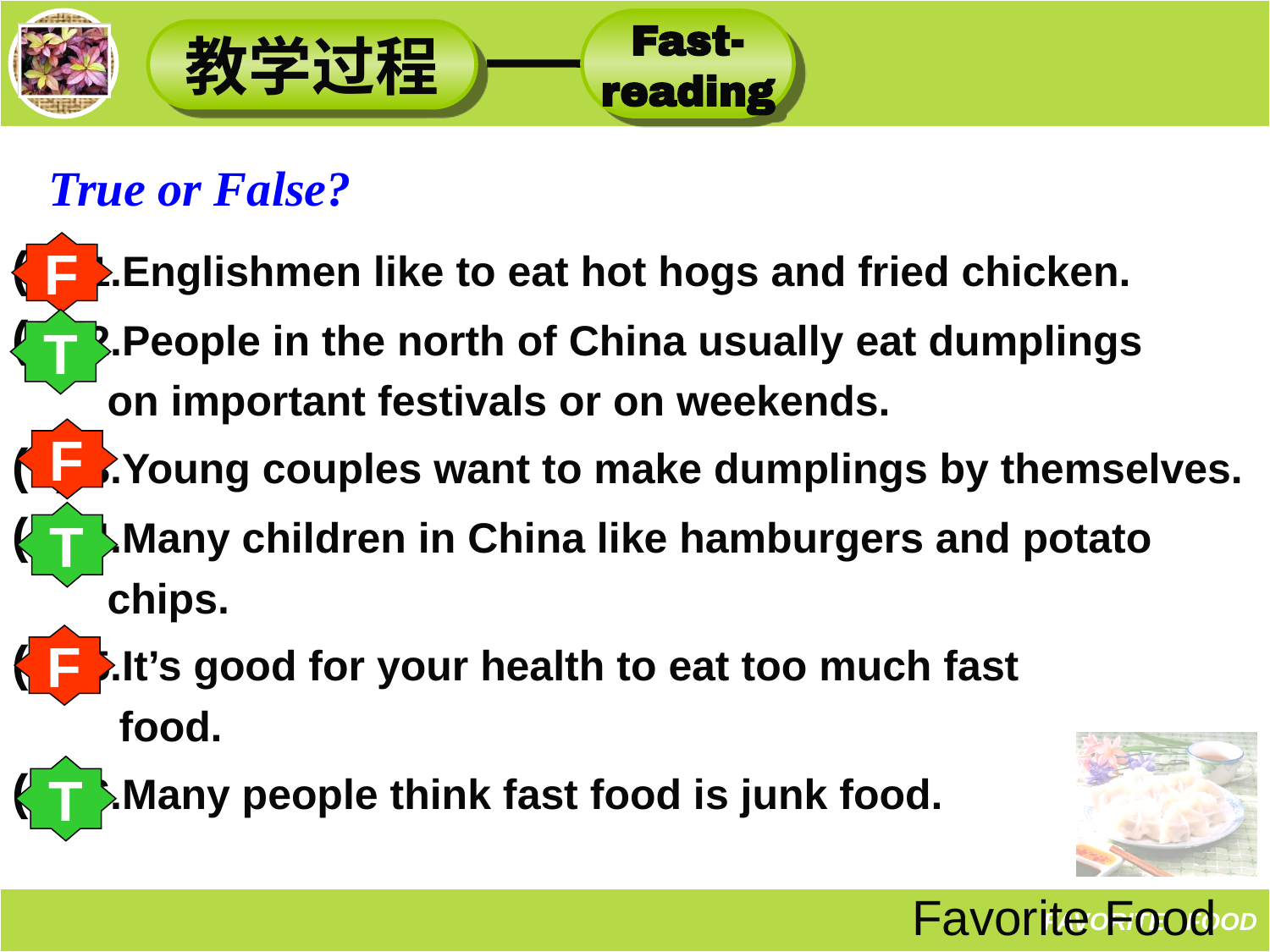

Fast-
reading
教学过程

True or False?

(  ) 1.Englishmen like to eat hot hogs and fried chicken.
(  ) 2.People in the north of China usually eat dumplings
        on important festivals or on weekends.
(  ) 3.Young couples want to make dumplings by themselves.
(  ) 4.Many children in China like hamburgers and potato
        chips.
(  ) 5.It’s good for your health to eat too much fast
         food.
(  ) 6.Many people think fast food is junk food.
F
T
F
T
F
T
Favorite Food
FAVORITE   FOOD